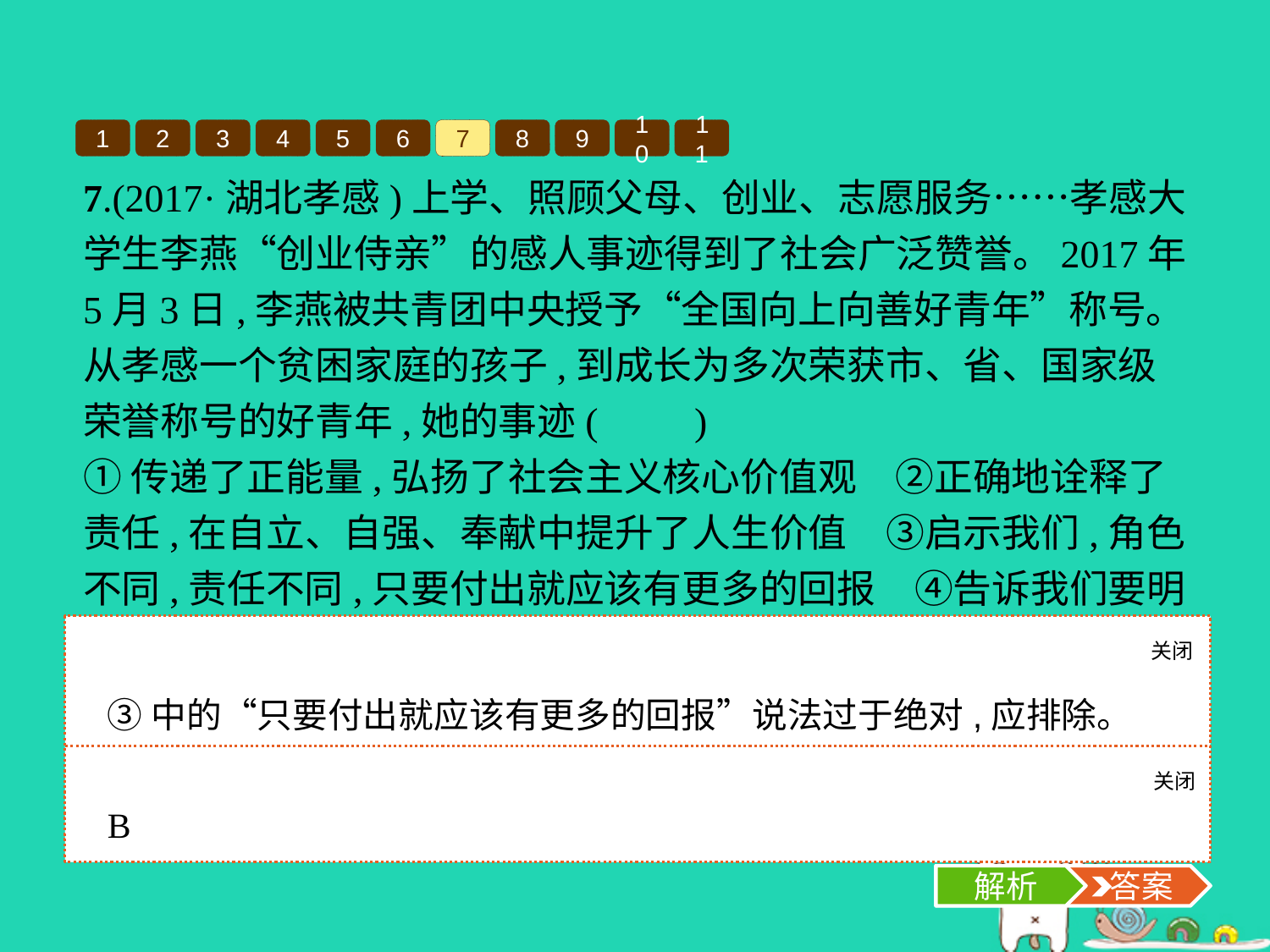

1
2
3
4
5
6
7
8
9
10
11
7.(2017·湖北孝感)上学、照顾父母、创业、志愿服务……孝感大学生李燕“创业侍亲”的感人事迹得到了社会广泛赞誉。2017年5月3日,李燕被共青团中央授予“全国向上向善好青年”称号。从孝感一个贫困家庭的孩子,到成长为多次荣获市、省、国家级荣誉称号的好青年,她的事迹(　　)
①传递了正能量,弘扬了社会主义核心价值观　②正确地诠释了责任,在自立、自强、奉献中提升了人生价值　③启示我们,角色不同,责任不同,只要付出就应该有更多的回报　④告诉我们要明确自己的责任,自觉履行责任,在承担责任中成长
A.①②③	B.①②④	C.①③④	D.②③④

关闭
解析

③中的“只要付出就应该有更多的回报”说法过于绝对,应排除。故选B项。

关闭
解析
  答案

B
解析
  答案